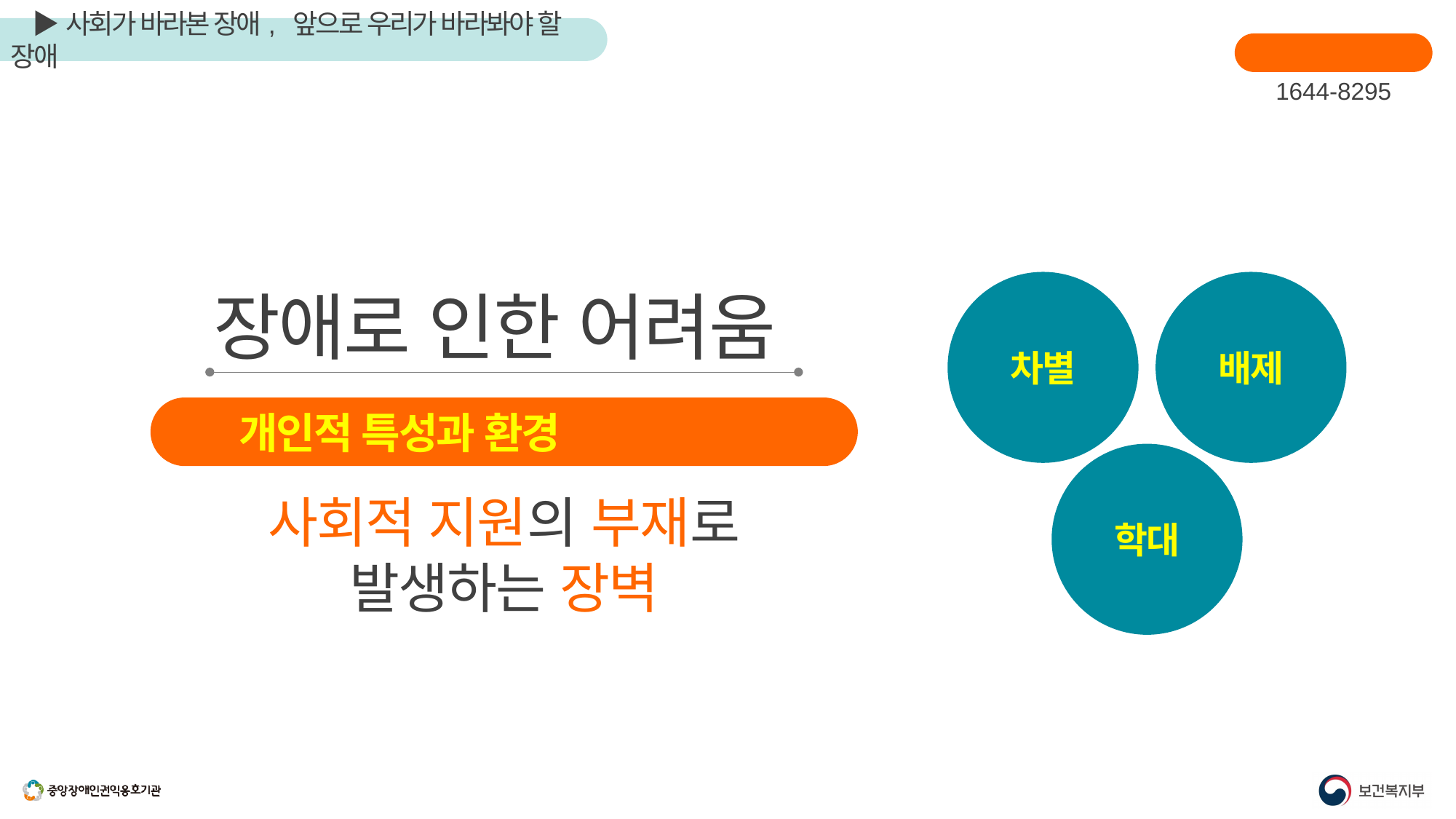

장애인학대신고
1644-8295
차별
배제
학대
장애로 인한 어려움
개인적 특성과 환경에 따라 다양
사회적 지원의 부재로
발생하는 장벽